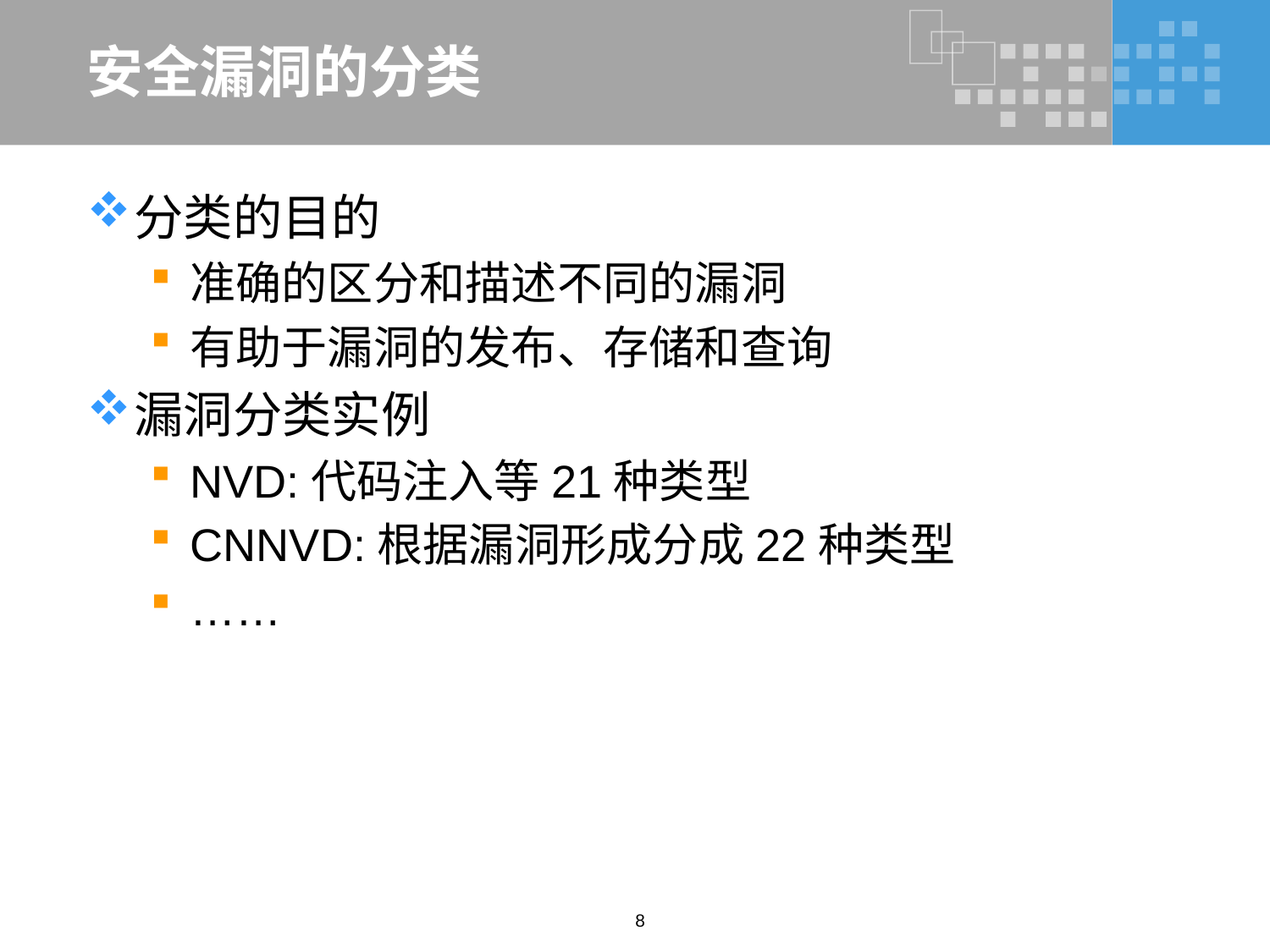

# 安全漏洞的分类
分类的目的
准确的区分和描述不同的漏洞
有助于漏洞的发布、存储和查询
漏洞分类实例
NVD:代码注入等21种类型
CNNVD:根据漏洞形成分成22种类型
……
8